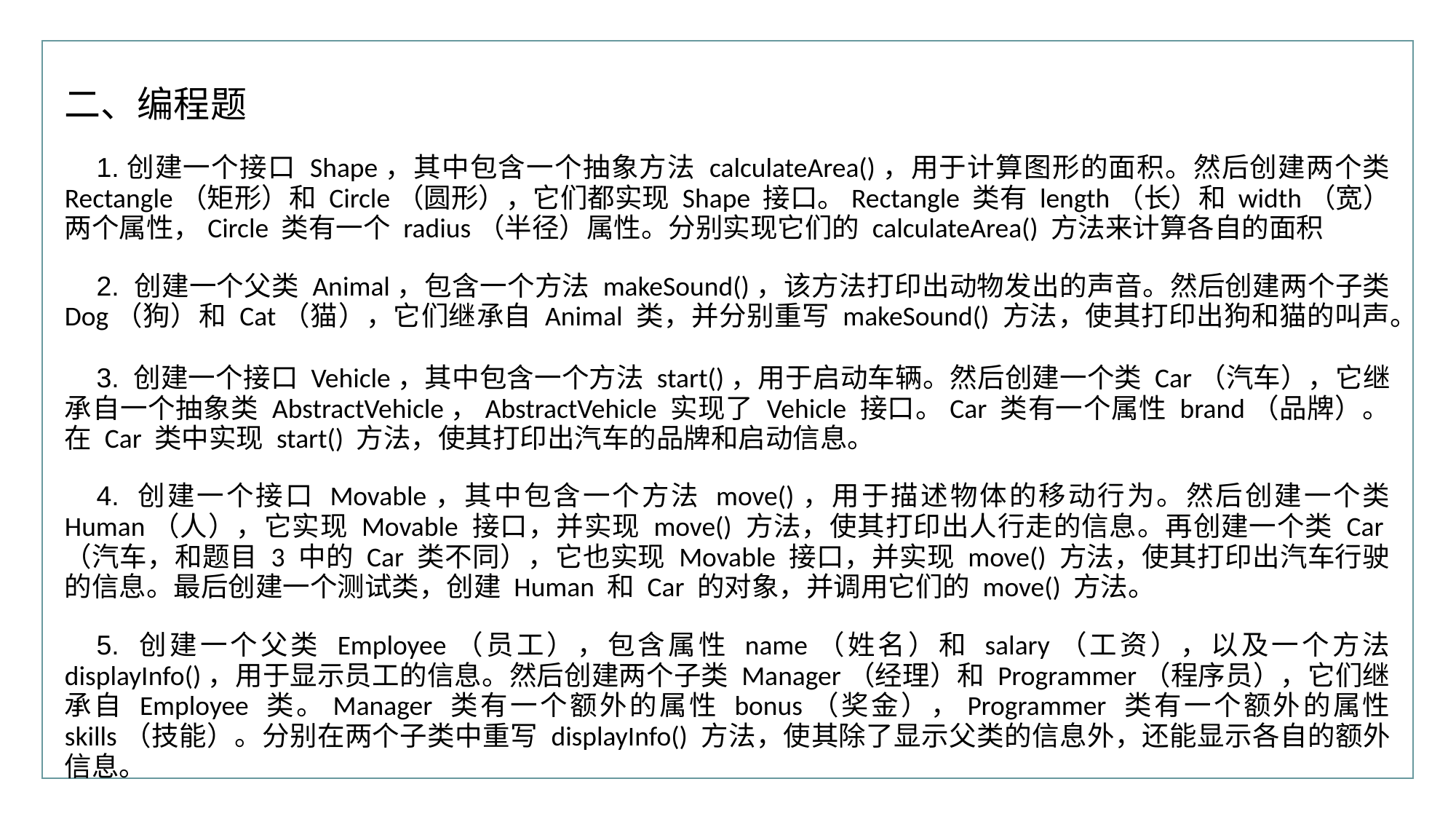

行业PPT模板http://www.XX.com/hangye/

二、编程题
1.创建一个接口 Shape，其中包含一个抽象方法 calculateArea()，用于计算图形的面积。然后创建两个类 Rectangle（矩形）和 Circle（圆形），它们都实现 Shape 接口。Rectangle 类有 length（长）和 width（宽）两个属性，Circle 类有一个 radius（半径）属性。分别实现它们的 calculateArea() 方法来计算各自的面积
2. 创建一个父类 Animal，包含一个方法 makeSound()，该方法打印出动物发出的声音。然后创建两个子类 Dog（狗）和 Cat（猫），它们继承自 Animal 类，并分别重写 makeSound() 方法，使其打印出狗和猫的叫声。
3. 创建一个接口 Vehicle，其中包含一个方法 start()，用于启动车辆。然后创建一个类 Car（汽车），它继承自一个抽象类 AbstractVehicle，AbstractVehicle 实现了 Vehicle 接口。Car 类有一个属性 brand（品牌）。在 Car 类中实现 start() 方法，使其打印出汽车的品牌和启动信息。
4. 创建一个接口 Movable，其中包含一个方法 move()，用于描述物体的移动行为。然后创建一个类 Human（人），它实现 Movable 接口，并实现 move() 方法，使其打印出人行走的信息。再创建一个类 Car（汽车，和题目 3 中的 Car 类不同），它也实现 Movable 接口，并实现 move() 方法，使其打印出汽车行驶的信息。最后创建一个测试类，创建 Human 和 Car 的对象，并调用它们的 move() 方法。
5. 创建一个父类 Employee（员工），包含属性 name（姓名）和 salary（工资），以及一个方法 displayInfo()，用于显示员工的信息。然后创建两个子类 Manager（经理）和 Programmer（程序员），它们继承自 Employee 类。Manager 类有一个额外的属性 bonus（奖金），Programmer 类有一个额外的属性 skills（技能）。分别在两个子类中重写 displayInfo() 方法，使其除了显示父类的信息外，还能显示各自的额外信息。